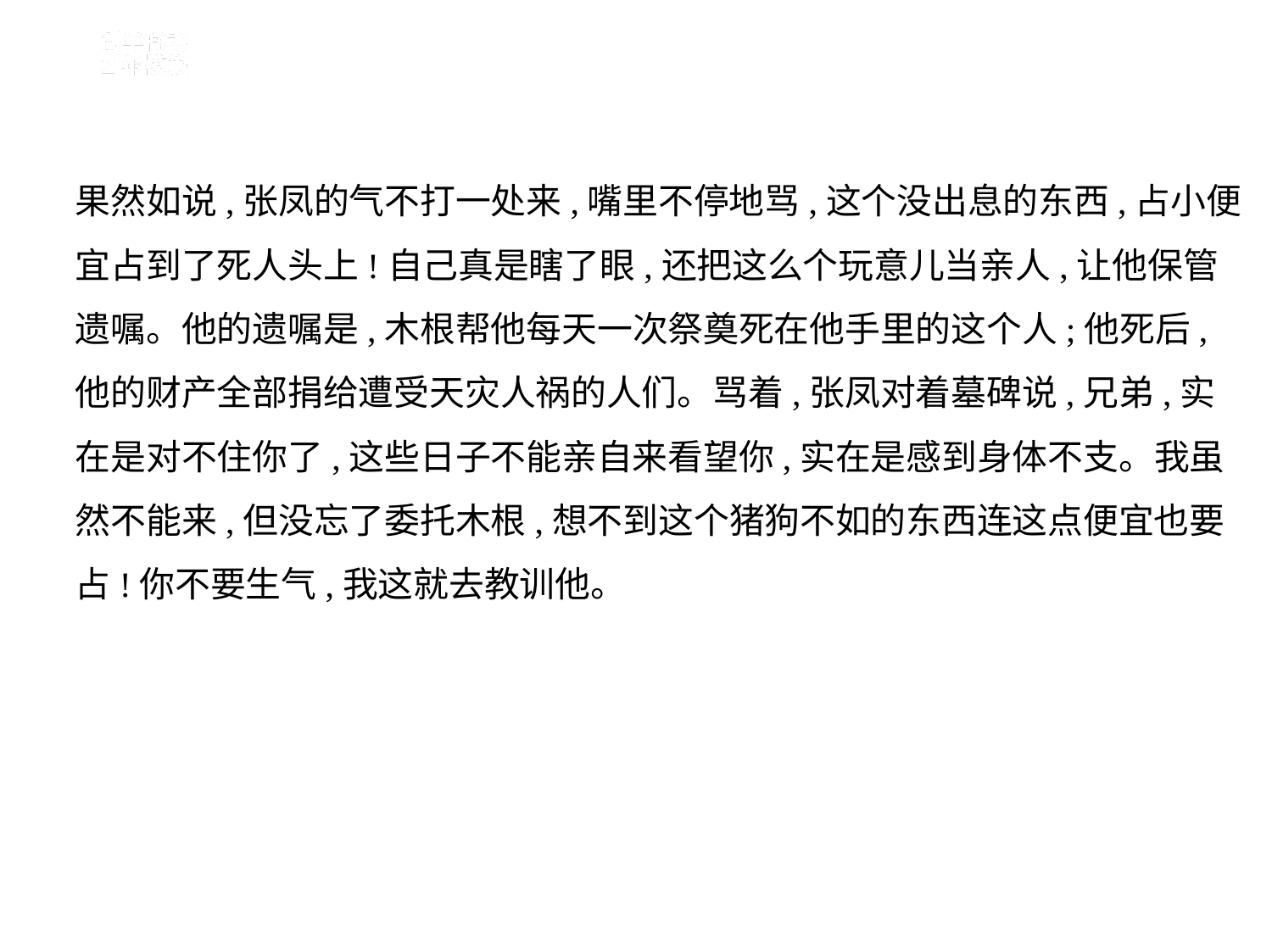

果然如说,张凤的气不打一处来,嘴里不停地骂,这个没出息的东西,占小便
宜占到了死人头上!自己真是瞎了眼,还把这么个玩意儿当亲人,让他保管
遗嘱。他的遗嘱是,木根帮他每天一次祭奠死在他手里的这个人;他死后,
他的财产全部捐给遭受天灾人祸的人们。骂着,张凤对着墓碑说,兄弟,实
在是对不住你了,这些日子不能亲自来看望你,实在是感到身体不支。我虽
然不能来,但没忘了委托木根,想不到这个猪狗不如的东西连这点便宜也要
占!你不要生气,我这就去教训他。